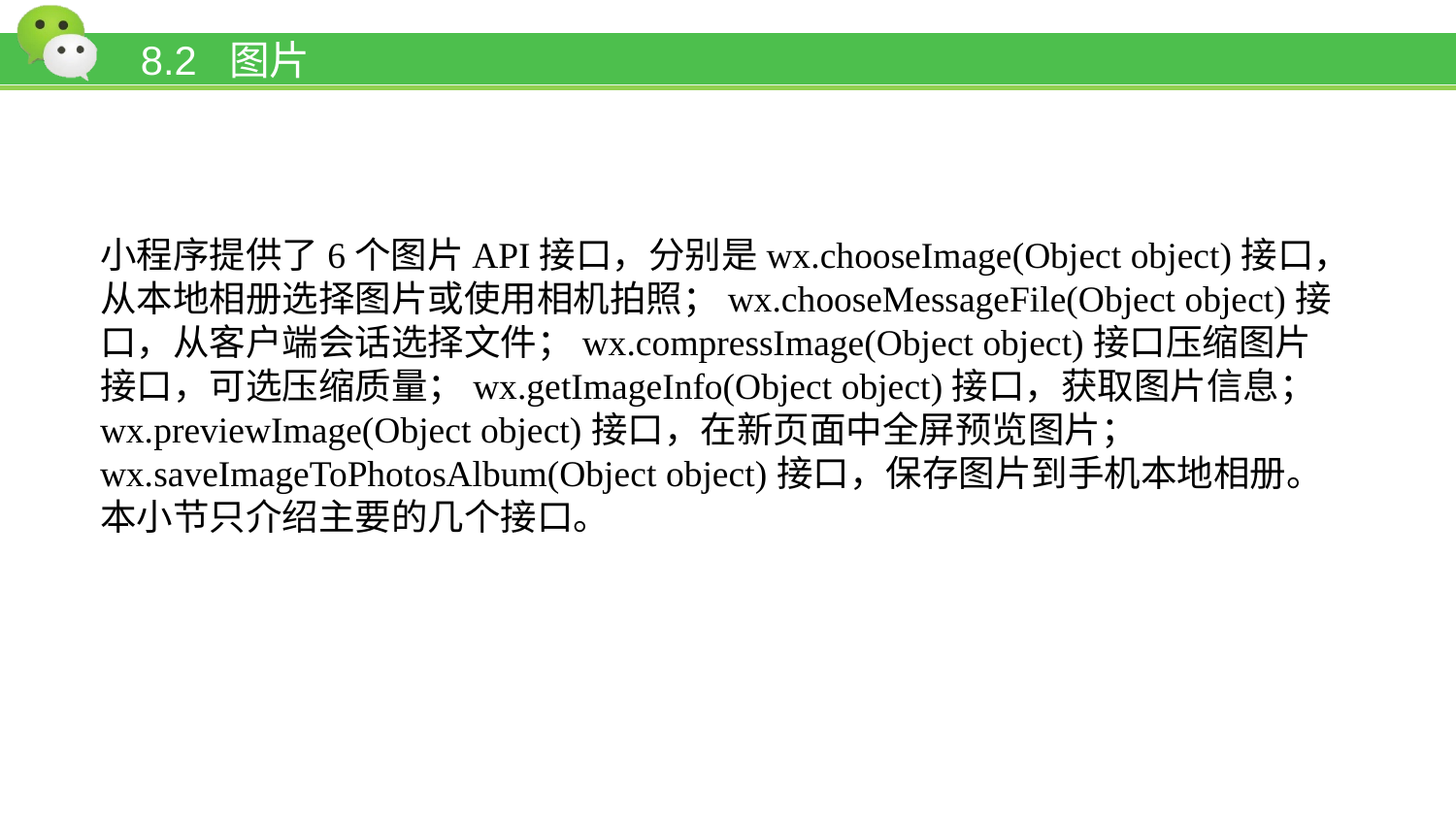

# 8.2  图片
小程序提供了6个图片API接口，分别是wx.chooseImage(Object object)接口，从本地相册选择图片或使用相机拍照；wx.chooseMessageFile(Object object)接口，从客户端会话选择文件；wx.compressImage(Object object)接口压缩图片接口，可选压缩质量；wx.getImageInfo(Object object)接口，获取图片信息；wx.previewImage(Object object)接口，在新页面中全屏预览图片；wx.saveImageToPhotosAlbum(Object object)接口，保存图片到手机本地相册。本小节只介绍主要的几个接口。